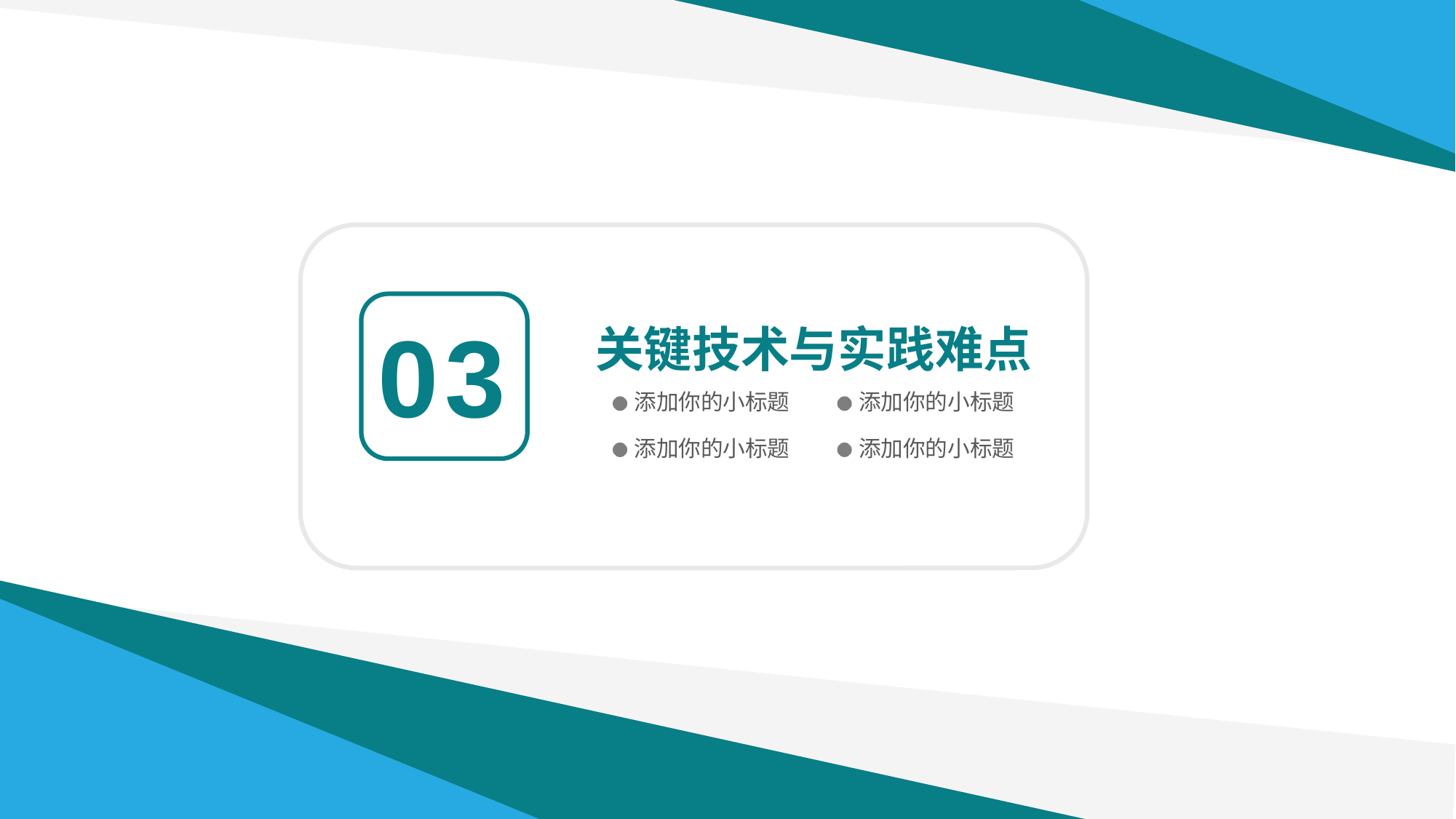

03
关键技术与实践难点
添加你的小标题

添加你的小标题

添加你的小标题

添加你的小标题

延迟符